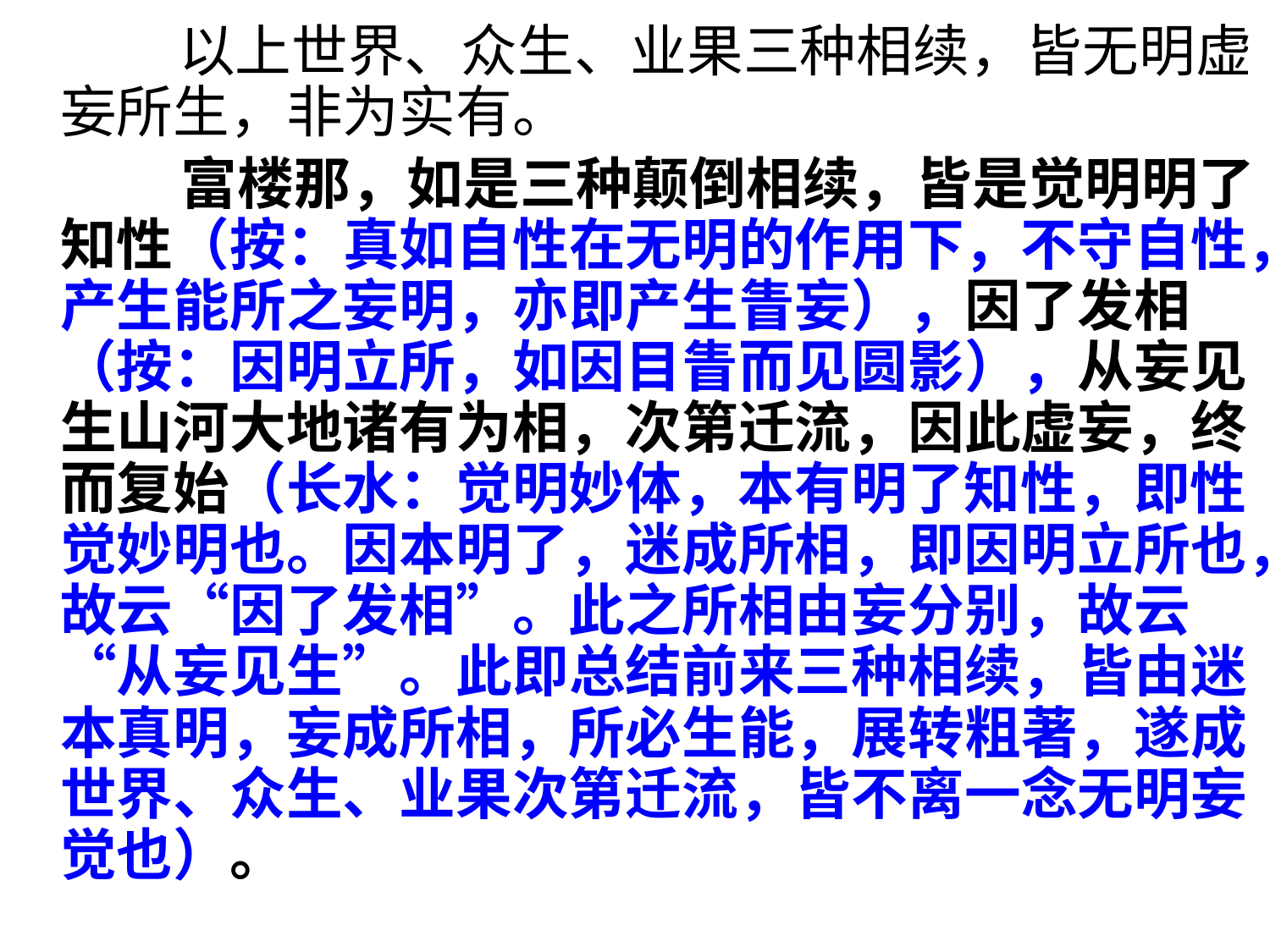

以上世界、众生、业果三种相续，皆无明虚妄所生，非为实有。
            富楼那，如是三种颠倒相续，皆是觉明明了知性（按：真如自性在无明的作用下，不守自性，产生能所之妄明，亦即产生眚妄），因了发相（按：因明立所，如因目眚而见圆影），从妄见生山河大地诸有为相，次第迁流，因此虚妄，终而复始（长水：觉明妙体，本有明了知性，即性觉妙明也。因本明了，迷成所相，即因明立所也，故云“因了发相”。此之所相由妄分别，故云“从妄见生”。此即总结前来三种相续，皆由迷本真明，妄成所相，所必生能，展转粗著，遂成世界、众生、业果次第迁流，皆不离一念无明妄觉也）。